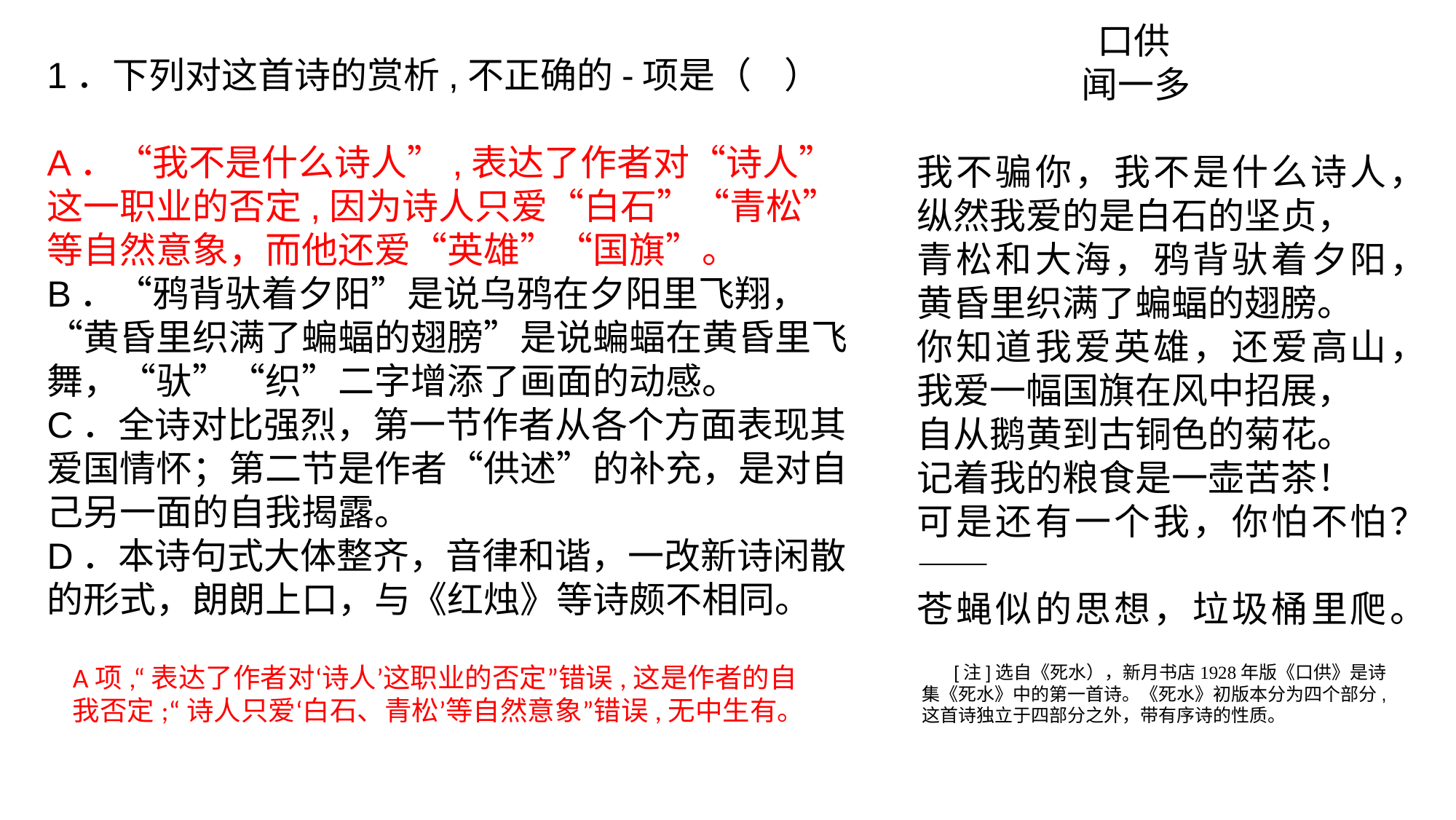

口供
                   闻一多

我不骗你，我不是什么诗人，
纵然我爱的是白石的坚贞，
青松和大海，鸦背驮着夕阳，
黄昏里织满了蝙蝠的翅膀。
你知道我爱英雄，还爱高山，
我爱一幅国旗在风中招展，
自从鹅黄到古铜色的菊花。
记着我的粮食是一壶苦茶！
可是还有一个我，你怕不怕？——
苍蝇似的思想，垃圾桶里爬。
1．下列对这首诗的赏析,不正确的-项是（    ）

A．“我不是什么诗人”,表达了作者对“诗人”这一职业的否定,因为诗人只爱“白石”“青松”等自然意象，而他还爱“英雄”“国旗”。
B．“鸦背驮着夕阳”是说乌鸦在夕阳里飞翔，“黄昏里织满了蝙蝠的翅膀”是说蝙蝠在黄昏里飞舞，“驮”“织”二字增添了画面的动感。
C．全诗对比强烈，第一节作者从各个方面表现其爱国情怀；第二节是作者“供述”的补充，是对自己另一面的自我揭露。
D．本诗句式大体整齐，音律和谐，一改新诗闲散的形式，朗朗上口，与《红烛》等诗颇不相同。
A项,“表达了作者对‘诗人’这职业的否定”错误,这是作者的自我否定;“诗人只爱‘白石、青松’等自然意象”错误,无中生有。
[注]选自《死水），新月书店1928年版《口供》是诗集《死水》中的第一首诗。《死水》初版本分为四个部分,这首诗独立于四部分之外，带有序诗的性质。